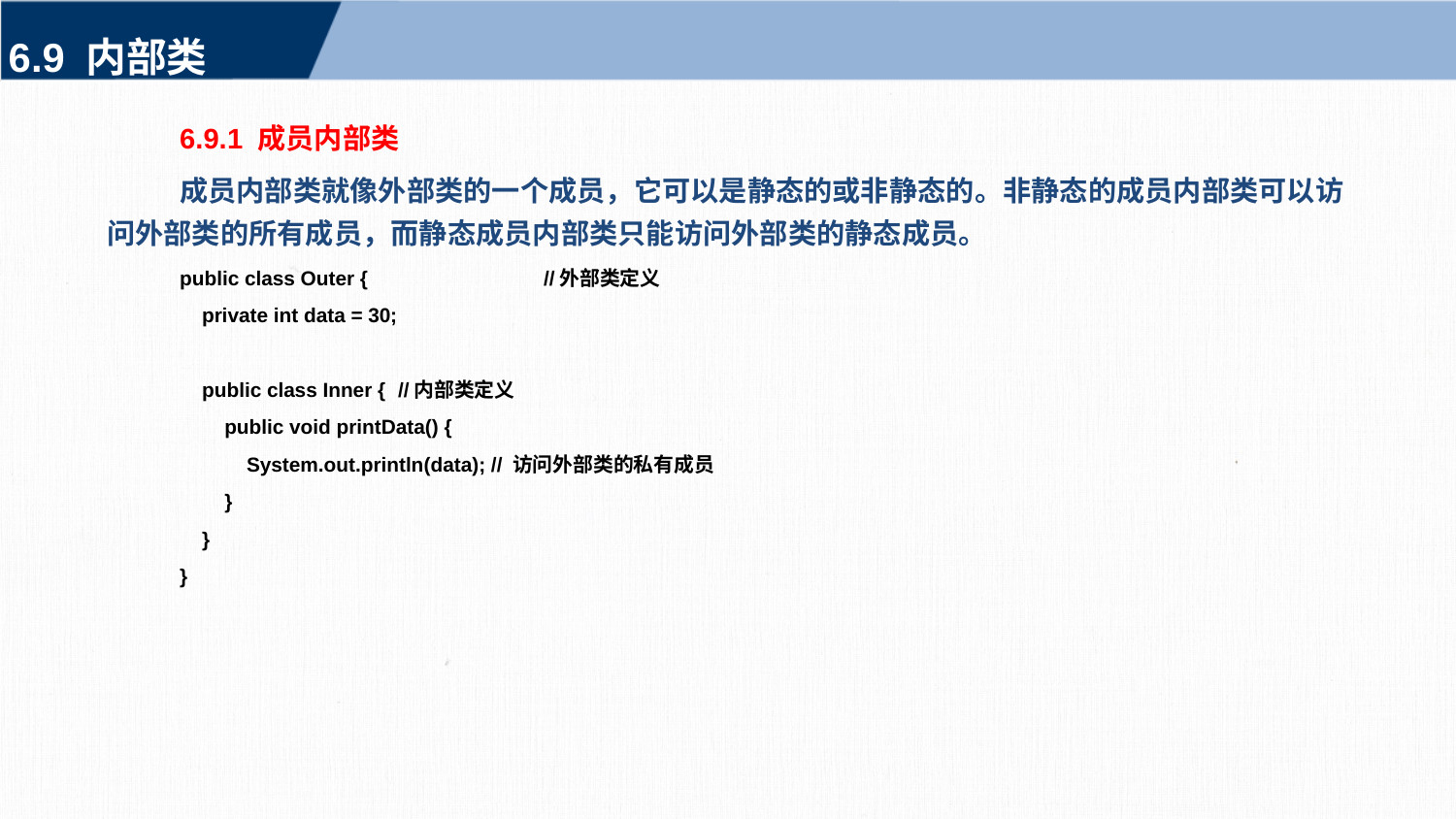

6.9 内部类

6.9.1 成员内部类
成员内部类就像外部类的一个成员，它可以是静态的或非静态的。非静态的成员内部类可以访问外部类的所有成员，而静态成员内部类只能访问外部类的静态成员。
public class Outer {		//外部类定义
    private int data = 30;

    public class Inner {	//内部类定义
        public void printData() {
            System.out.println(data); // 访问外部类的私有成员
        }
    }
}